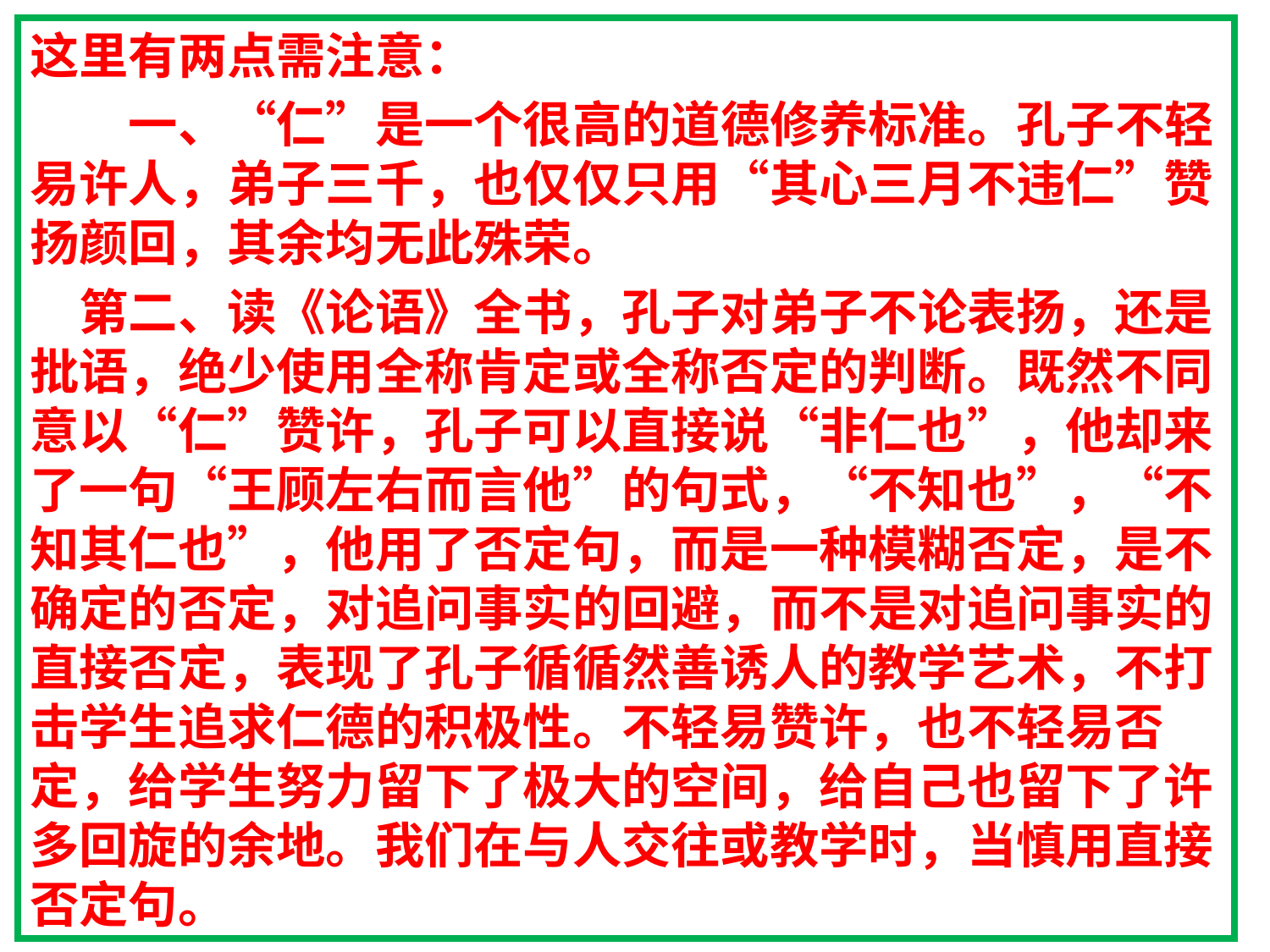

这里有两点需注意：
　　一、“仁”是一个很高的道德修养标准。孔子不轻易许人，弟子三千，也仅仅只用“其心三月不违仁”赞扬颜回，其余均无此殊荣。
　第二、读《论语》全书，孔子对弟子不论表扬，还是批语，绝少使用全称肯定或全称否定的判断。既然不同意以“仁”赞许，孔子可以直接说“非仁也”，他却来了一句“王顾左右而言他”的句式，“不知也”，“不知其仁也”，他用了否定句，而是一种模糊否定，是不确定的否定，对追问事实的回避，而不是对追问事实的直接否定，表现了孔子循循然善诱人的教学艺术，不打击学生追求仁德的积极性。不轻易赞许，也不轻易否定，给学生努力留下了极大的空间，给自己也留下了许多回旋的余地。我们在与人交往或教学时，当慎用直接否定句。